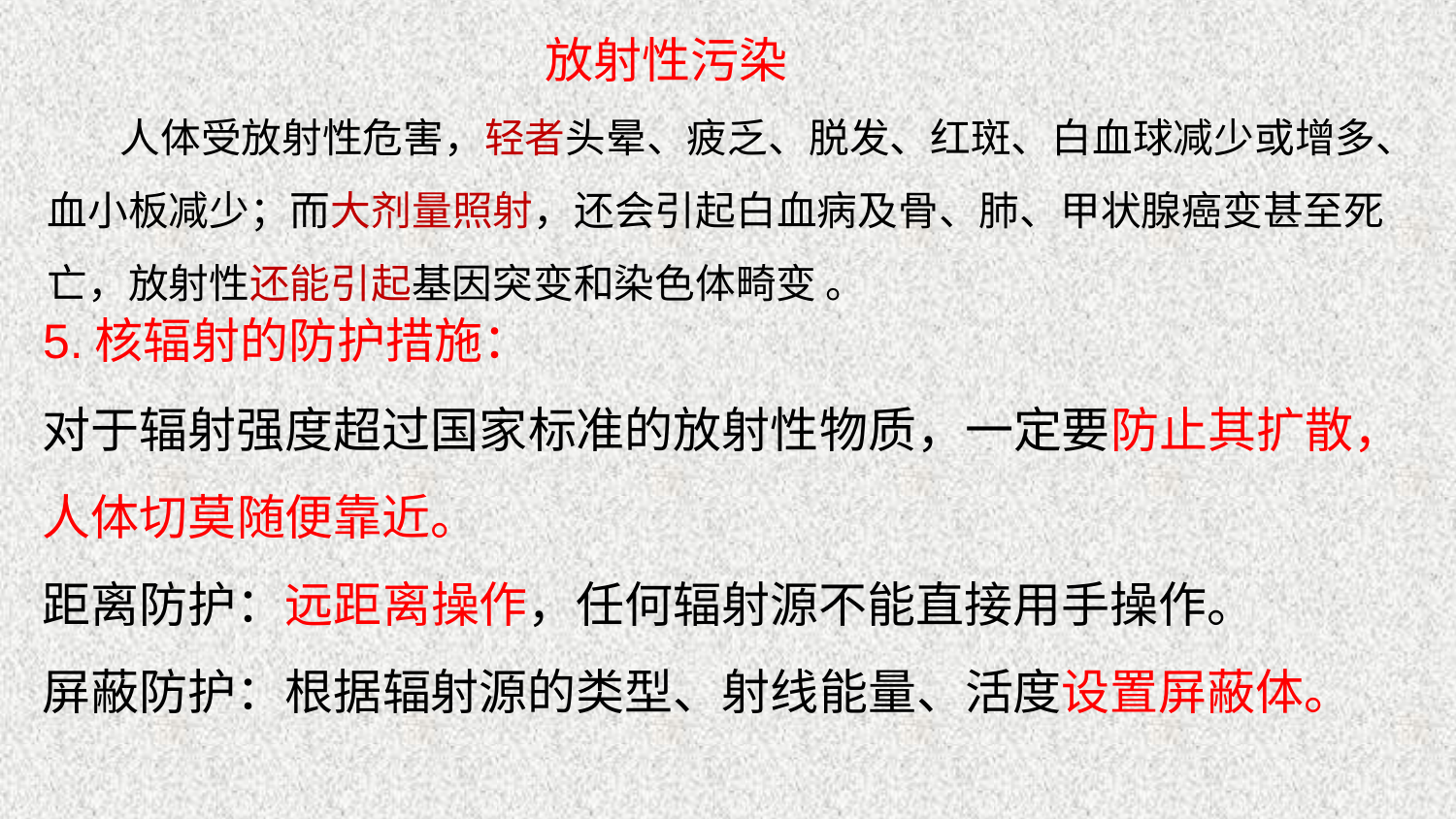

放射性污染
人体受放射性危害，轻者头晕、疲乏、脱发、红斑、白血球减少或增多、血小板减少；而大剂量照射，还会引起白血病及骨、肺、甲状腺癌变甚至死亡，放射性还能引起基因突变和染色体畸变 。
5.核辐射的防护措施：
对于辐射强度超过国家标准的放射性物质，一定要防止其扩散，人体切莫随便靠近。
距离防护：远距离操作，任何辐射源不能直接用手操作。
屏蔽防护：根据辐射源的类型、射线能量、活度设置屏蔽体。